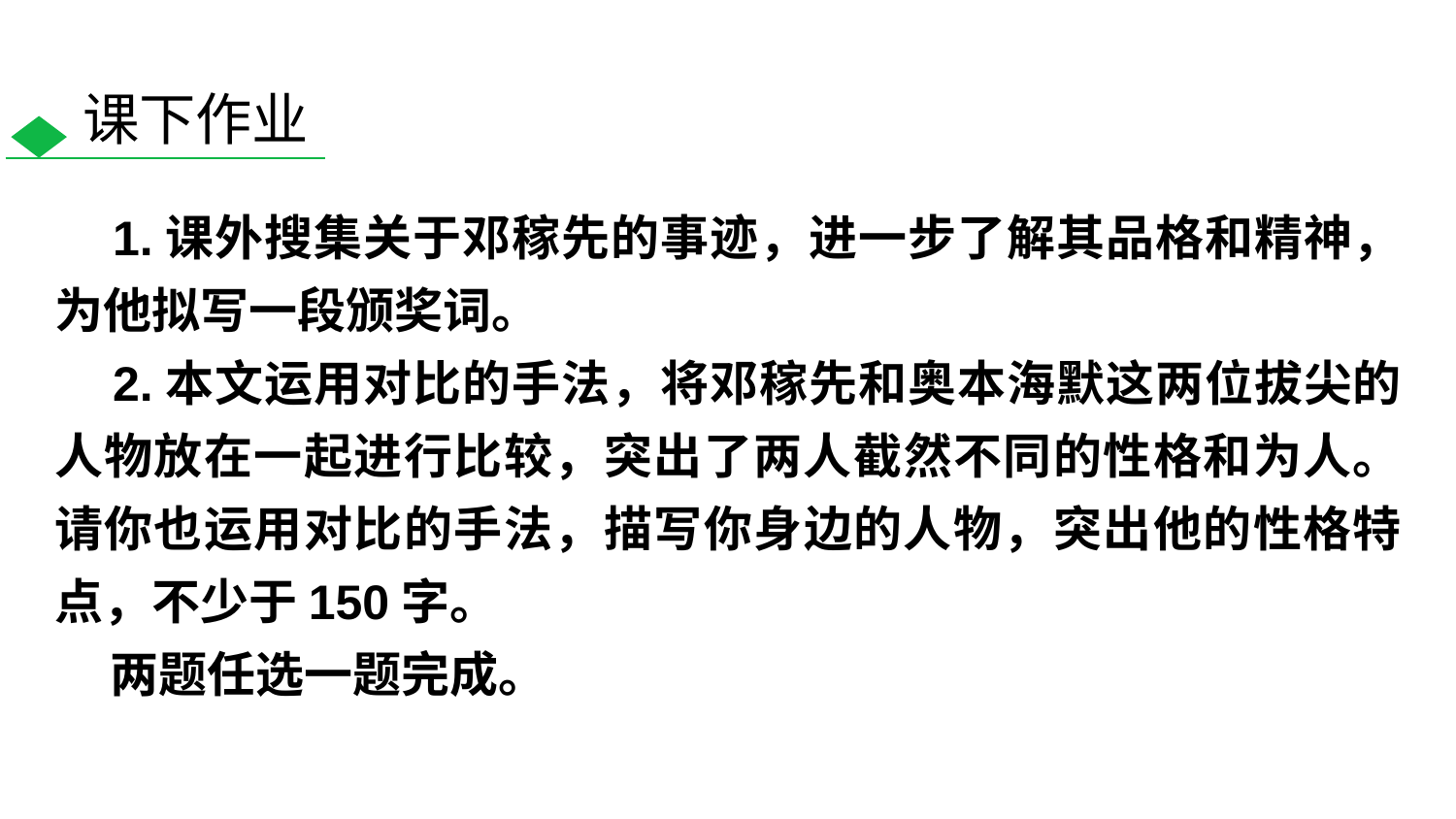

课下作业

    1.课外搜集关于邓稼先的事迹，进一步了解其品格和精神，为他拟写一段颁奖词。
    2.本文运用对比的手法，将邓稼先和奥本海默这两位拔尖的人物放在一起进行比较，突出了两人截然不同的性格和为人。请你也运用对比的手法，描写你身边的人物，突出他的性格特点，不少于150字。
    两题任选一题完成。